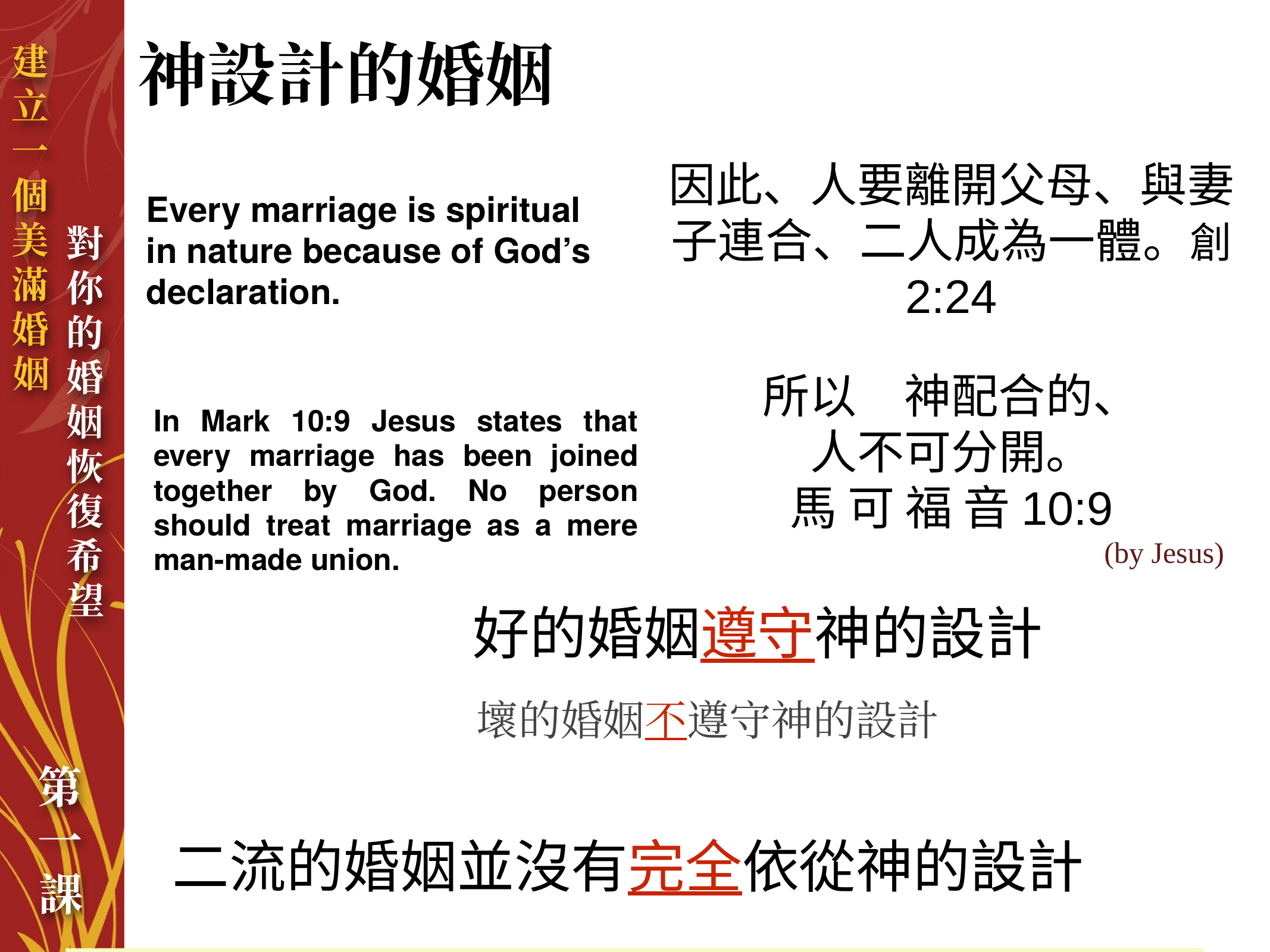

# 神設計的婚姻
因此、人要離開父母、與妻子連合、二人成為一體。創 2:24
Every marriage is spiritual in nature because of God’s declaration.
所以　神配合的、
人不可分開。
馬 可 福 音10:9
(by Jesus)
In Mark 10:9 Jesus states that every marriage has been joined together by God. No person should treat marriage as a mere man-made union.
好的婚姻遵守神的設計
壞的婚姻不遵守神的設計
二流的婚姻並沒有完全依從神的設計